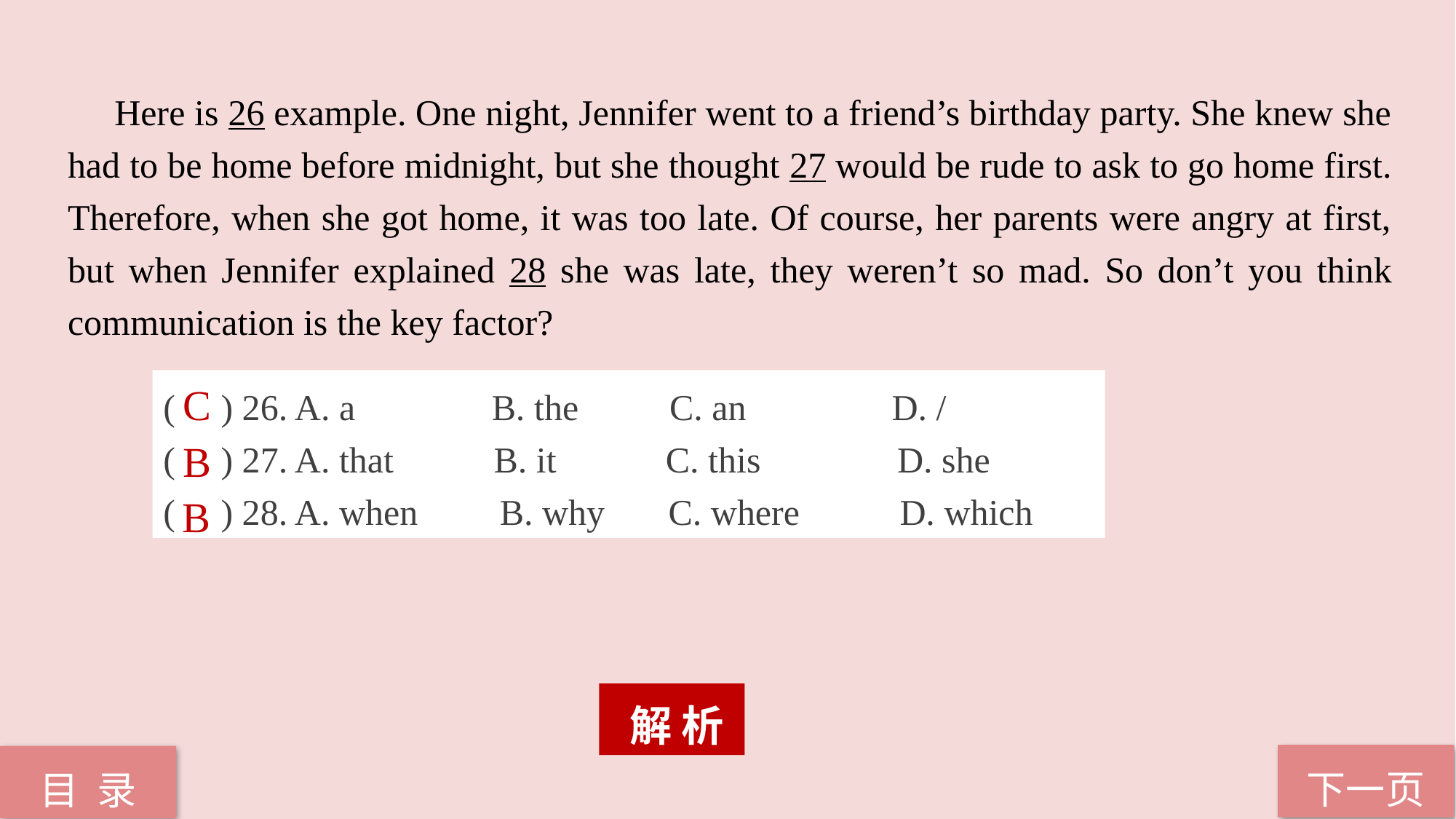

Here is 26 example. One night, Jennifer went to a friend’s birthday party. She knew she had to be home before midnight, but she thought 27 would be rude to ask to go home first. Therefore, when she got home, it was too late. Of course, her parents were angry at first, but when Jennifer explained 28 she was late, they weren’t so mad. So don’t you think communication is the key factor?
(     ) 26. A. a               B. the          C. an                D. /
(     ) 27. A. that           B. it            C. this               D. she
(     ) 28. A. when         B. why       C. where           D. which
C
B
B
 解 析